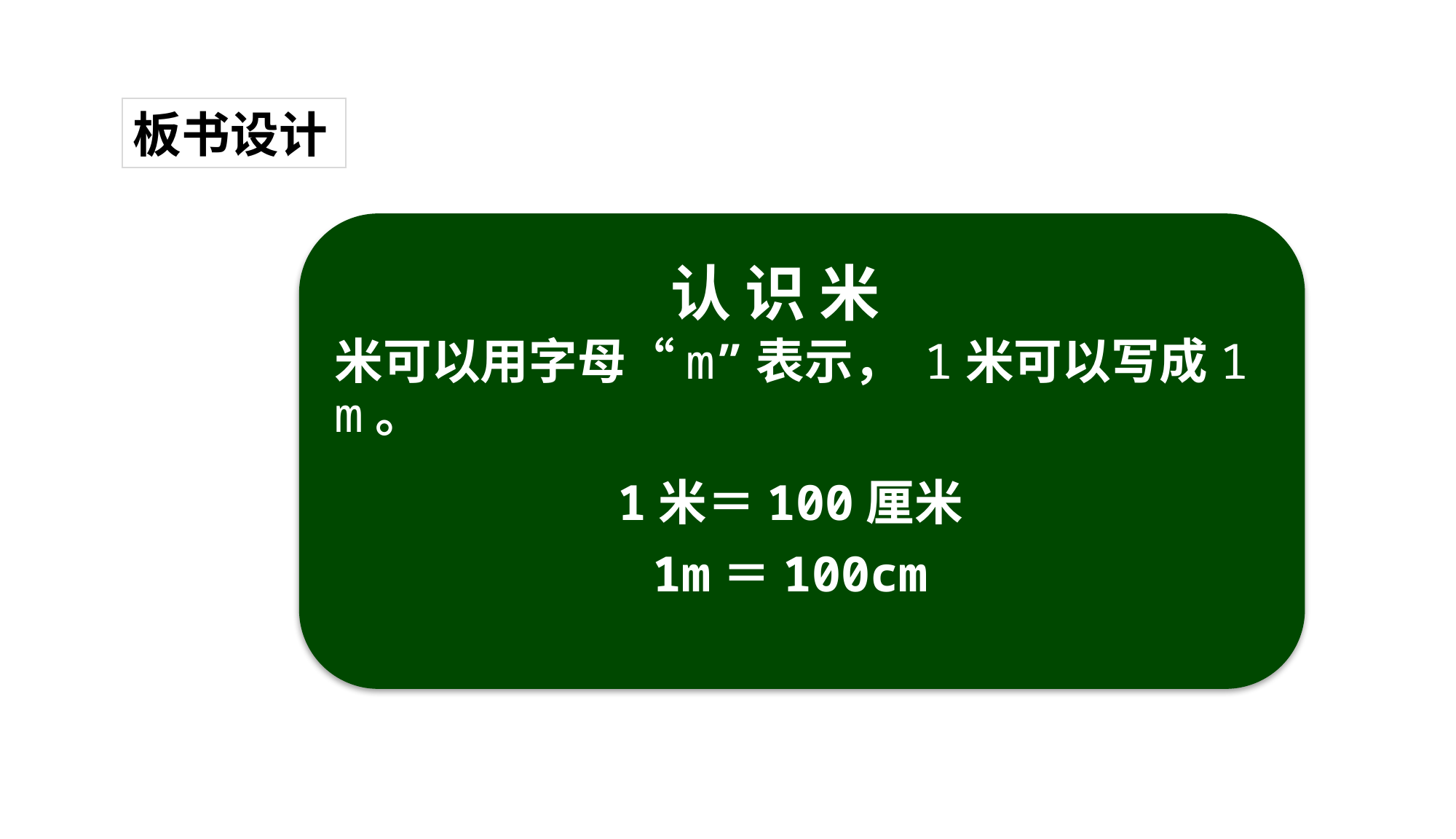

板书设计

认 识 米
米可以用字母“m”表示， 1米可以写成1 m。
1米＝100厘米
1m＝100cm